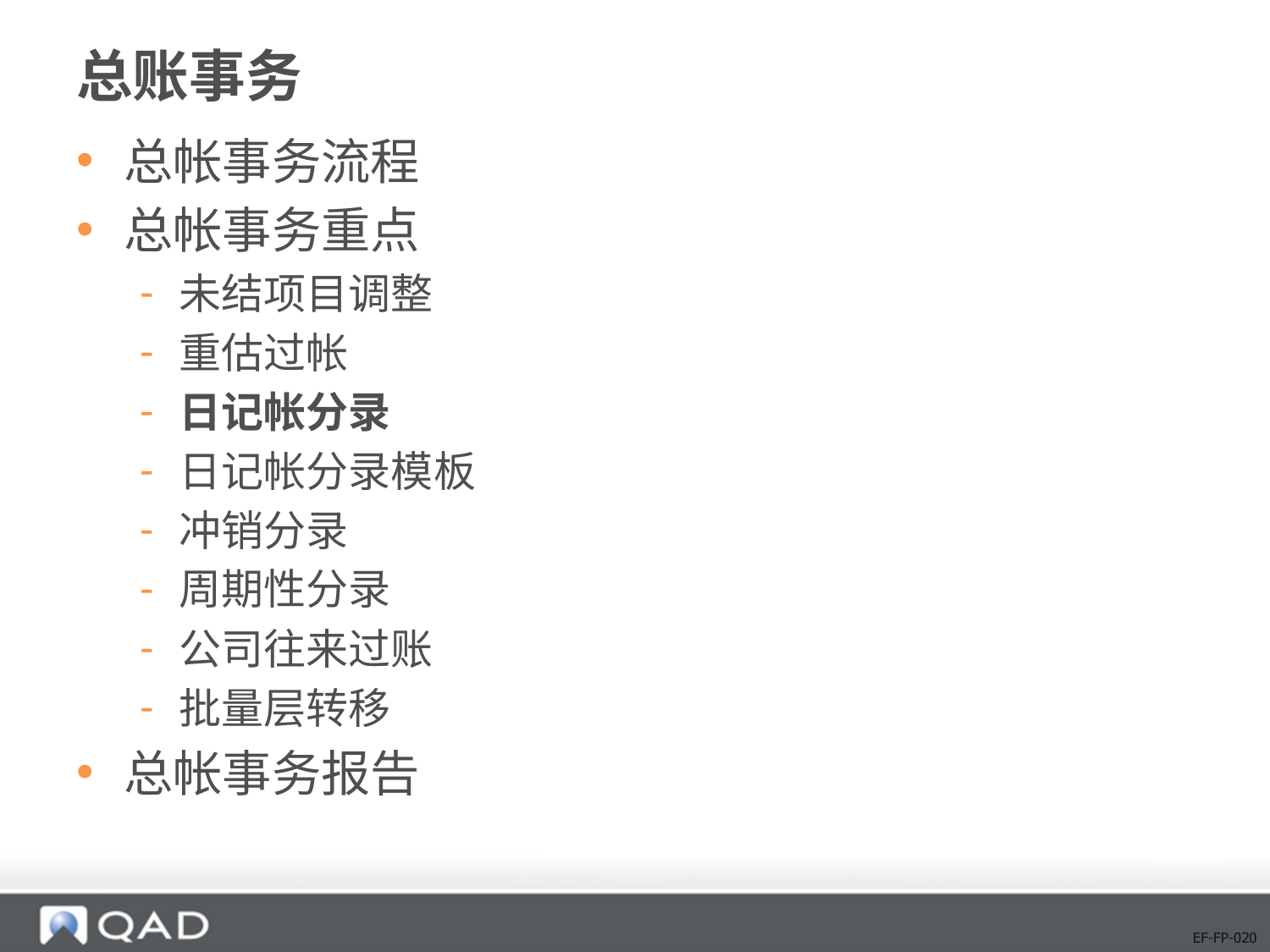

# 总账事务
总帐事务流程
总帐事务重点
未结项目调整
重估过帐
日记帐分录
日记帐分录模板
冲销分录
周期性分录
公司往来过账
批量层转移
总帐事务报告

EF-FP-020